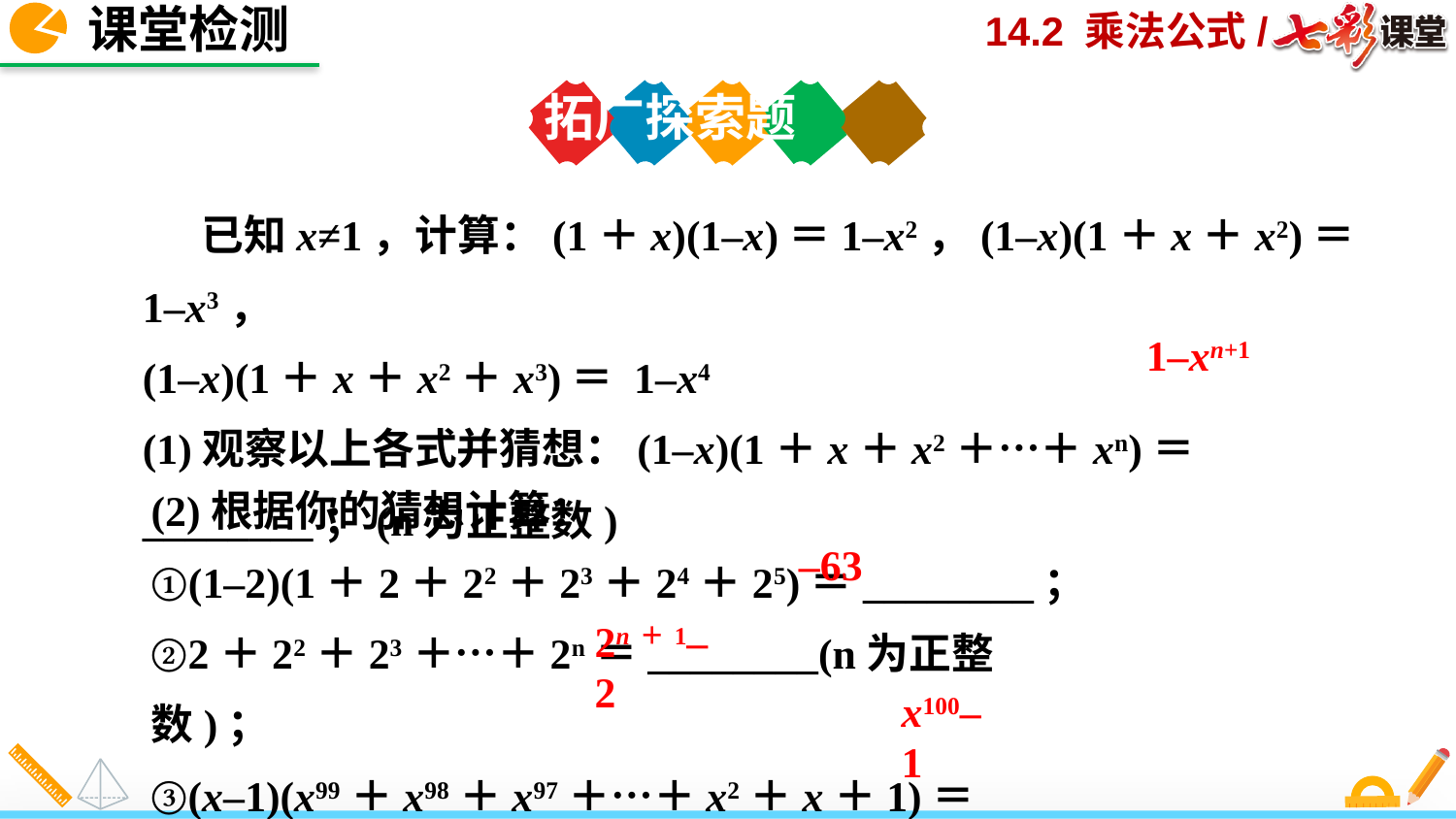

课堂检测

拓广探索题

     已知x≠1，计算：(1＋x)(1–x)＝1–x2，(1–x)(1＋x＋x2)＝1–x3，
(1–x)(1＋x＋x2＋x3)＝ 1–x4
(1)观察以上各式并猜想：(1–x)(1＋x＋x2＋…＋xn)＝________；(n为正整数)
1–xn+1
(2)根据你的猜想计算：
①(1–2)(1＋2＋22＋23＋24＋25)＝________；
②2＋22＋23＋…＋2n＝________(n为正整数)；
③(x–1)(x99＋x98＋x97＋…＋x2＋x＋1)＝________；
–63
2n＋1–2
x100–1